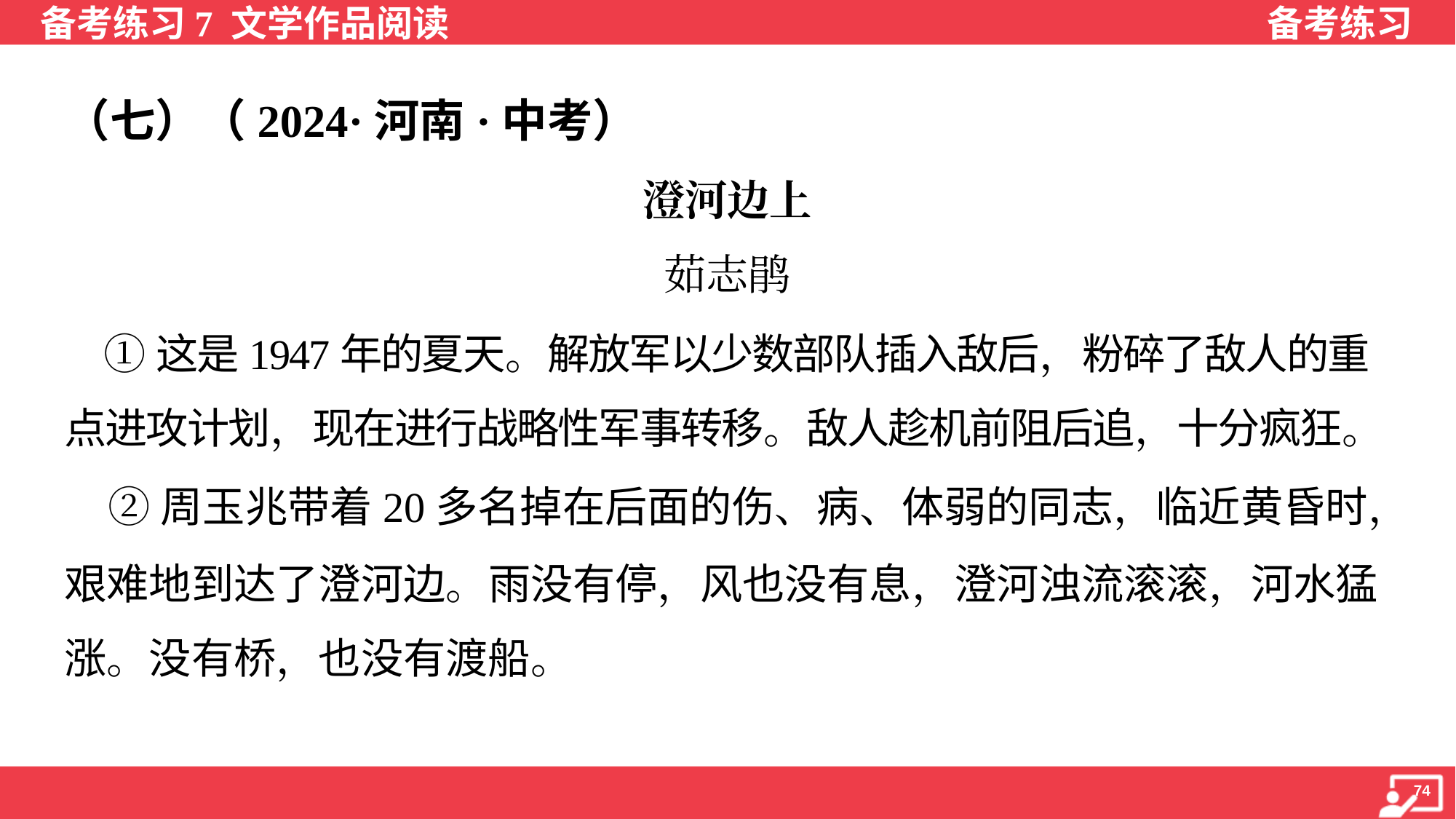

（七）（2024·河南·中考）
澄河边上
茹志鹃
    ①这是1947年的夏天。解放军以少数部队插入敌后，粉碎了敌人的重
点进攻计划，现在进行战略性军事转移。敌人趁机前阻后追，十分疯狂。
    ②周玉兆带着20多名掉在后面的伤、病、体弱的同志，临近黄昏时，
艰难地到达了澄河边。雨没有停，风也没有息，澄河浊流滚滚，河水猛
涨。没有桥，也没有渡船。